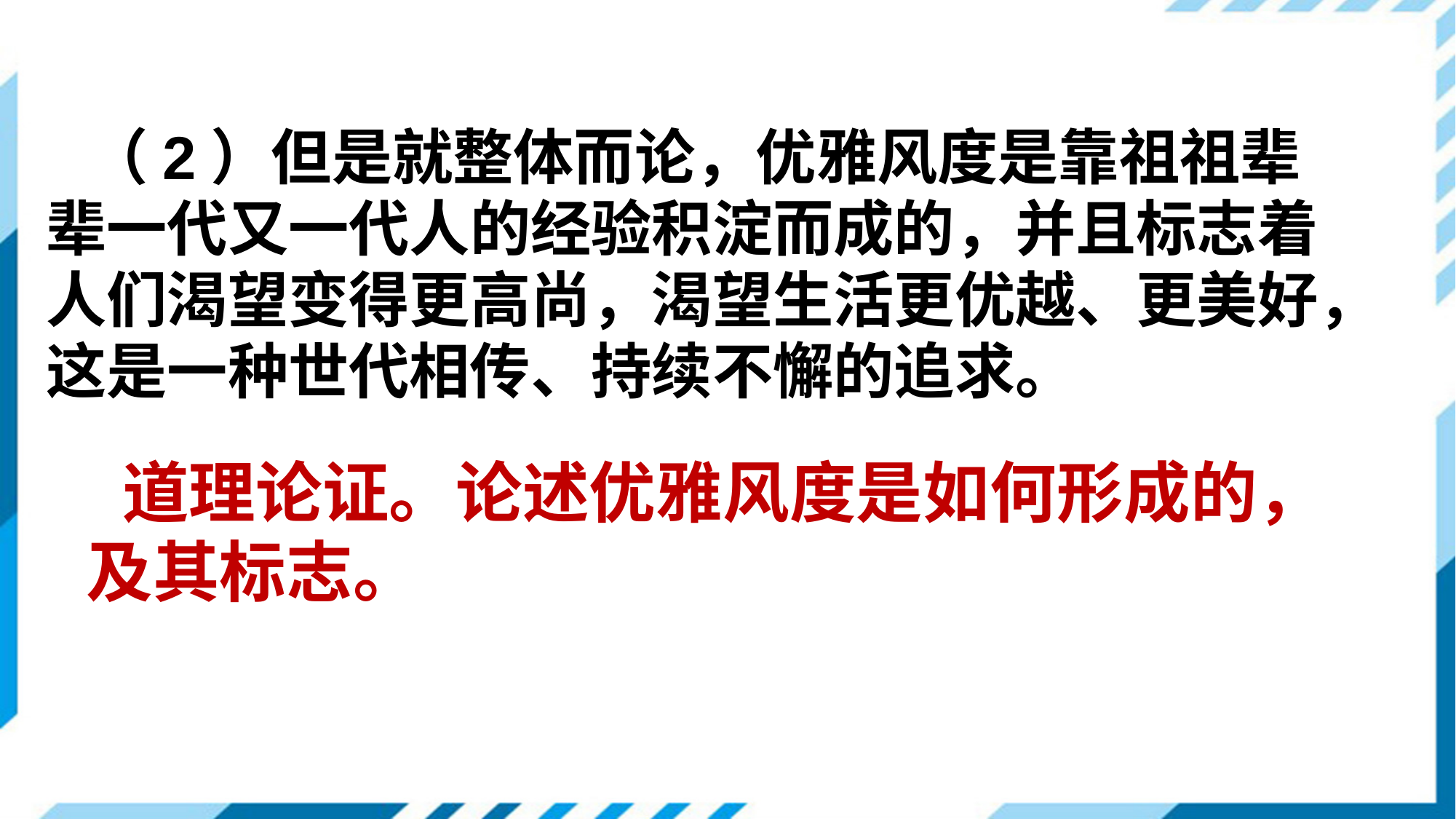

（2）但是就整体而论，优雅风度是靠祖祖辈辈一代又一代人的经验积淀而成的，并且标志着人们渴望变得更高尚，渴望生活更优越、更美好，这是一种世代相传、持续不懈的追求。
   道理论证。论述优雅风度是如何形成的，及其标志。